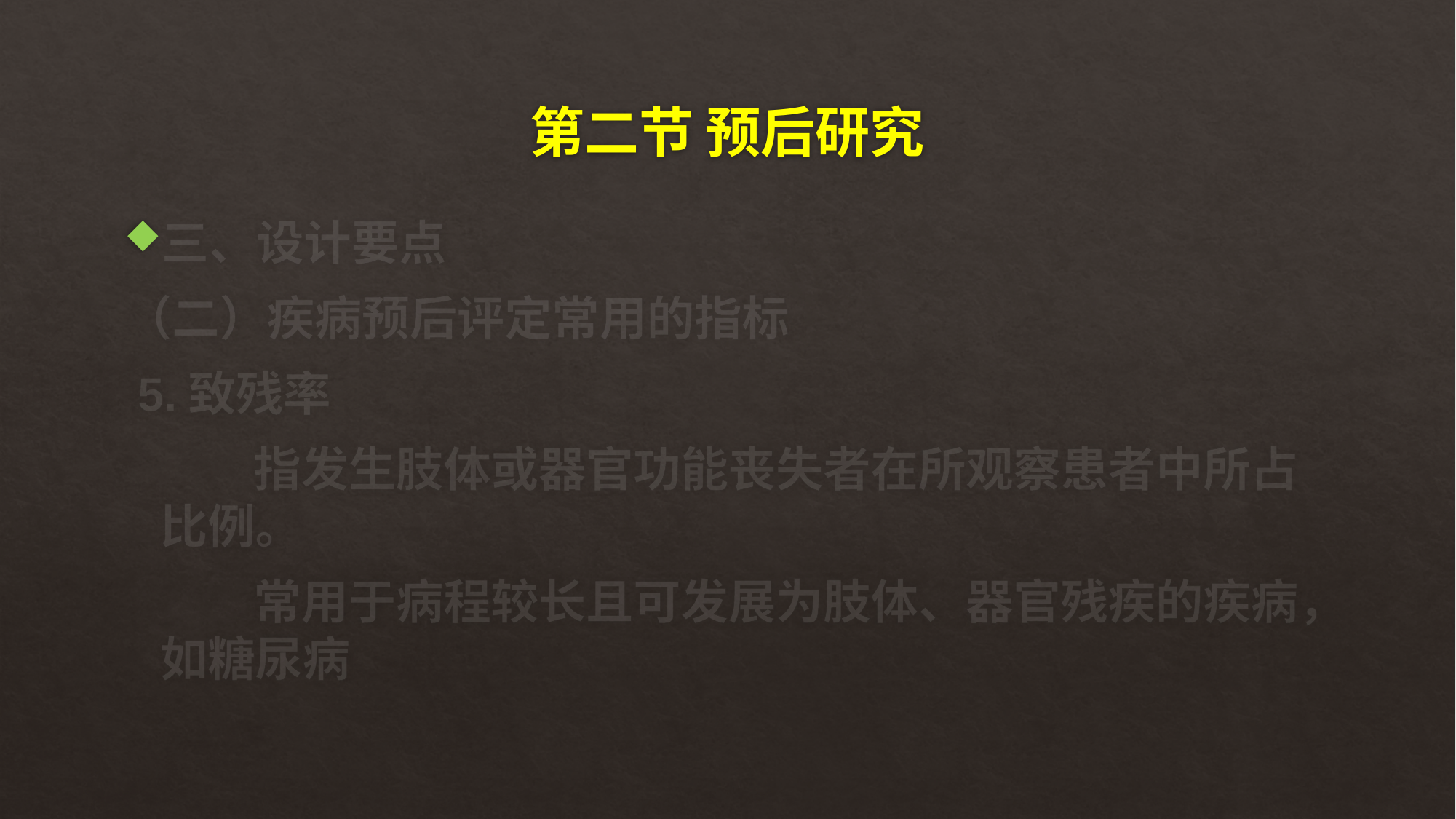

# 第二节 预后研究
三、设计要点
（二）疾病预后评定常用的指标
 5.致残率
           指发生肢体或器官功能丧失者在所观察患者中所占比例。
           常用于病程较长且可发展为肢体、器官残疾的疾病，如糖尿病